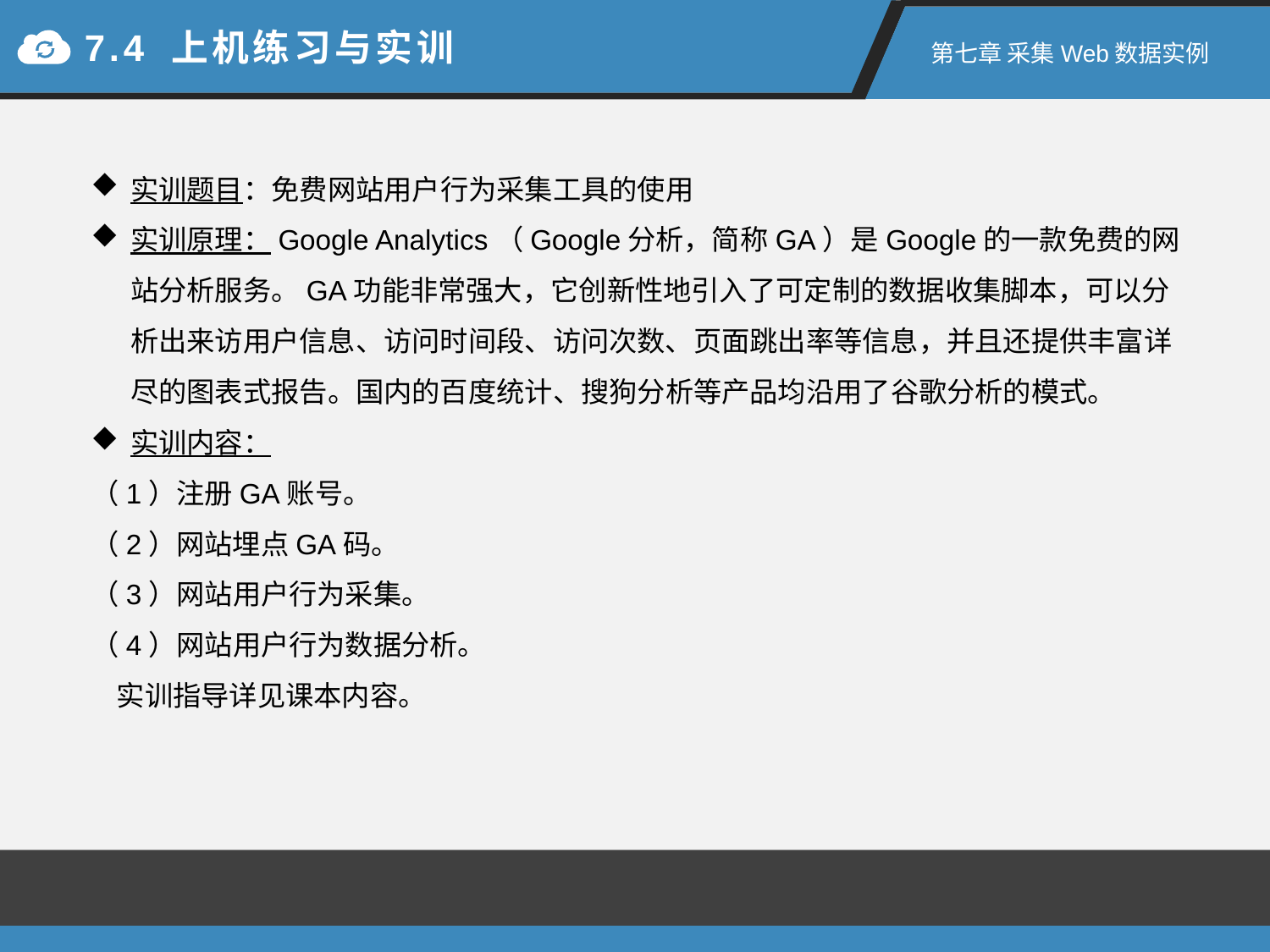

7.4 上机练习与实训

第七章 采集Web数据实例
实训题目：免费网站用户行为采集工具的使用
实训原理：Google Analytics（Google分析，简称GA）是Google的一款免费的网站分析服务。GA功能非常强大，它创新性地引入了可定制的数据收集脚本，可以分析出来访用户信息、访问时间段、访问次数、页面跳出率等信息，并且还提供丰富详尽的图表式报告。国内的百度统计、搜狗分析等产品均沿用了谷歌分析的模式。
实训内容：
（1）注册GA账号。
（2）网站埋点GA码。
（3）网站用户行为采集。
（4）网站用户行为数据分析。
   实训指导详见课本内容。